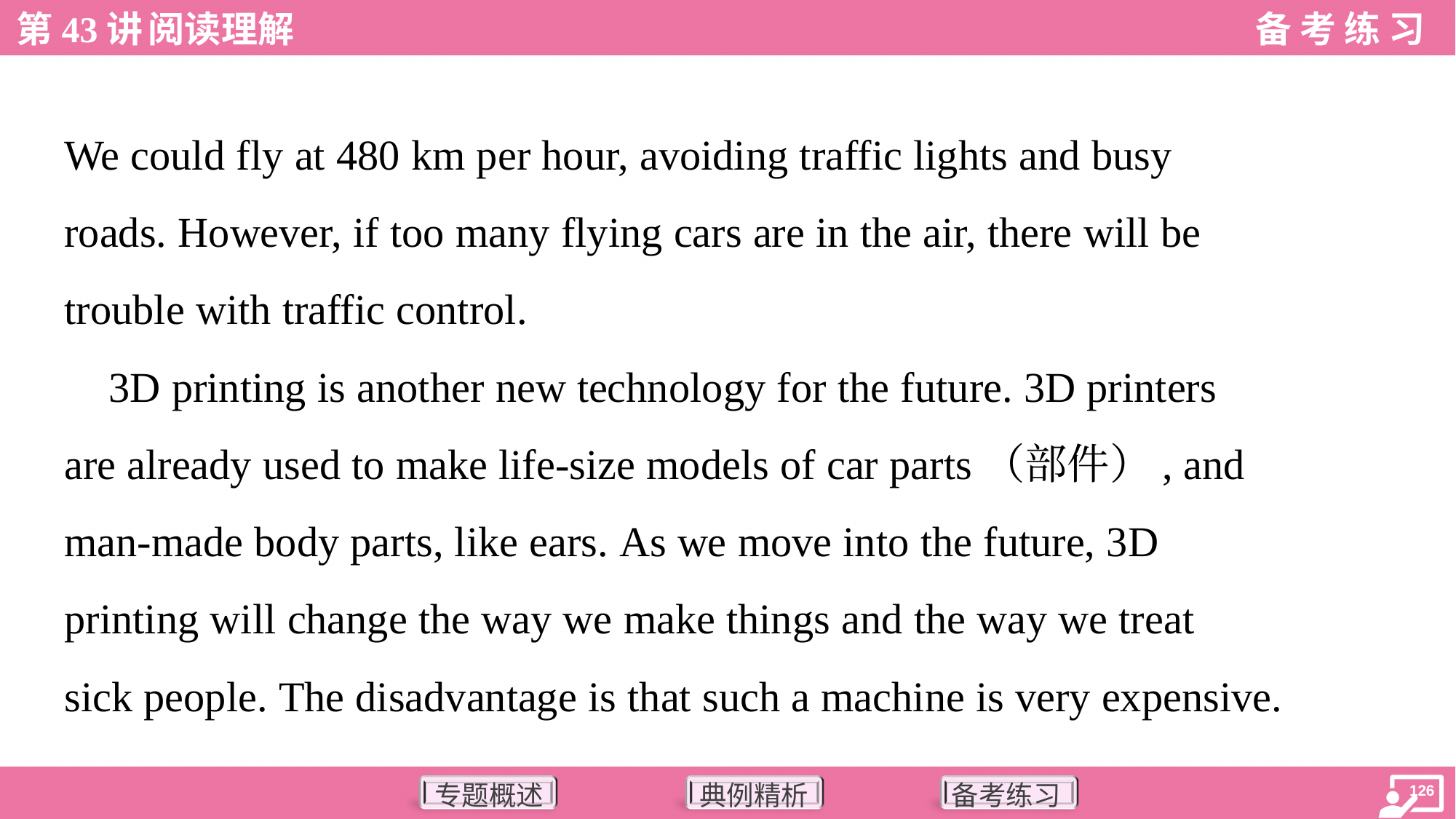

We could fly at 480 km per hour, avoiding traffic lights and busy
roads. However, if too many flying cars are in the air, there will be
trouble with traffic control.
    3D printing is another new technology for the future. 3D printers
are already used to make life-size models of car parts（部件）, and
man-made body parts, like ears. As we move into the future, 3D
printing will change the way we make things and the way we treat
sick people. The disadvantage is that such a machine is very expensive.